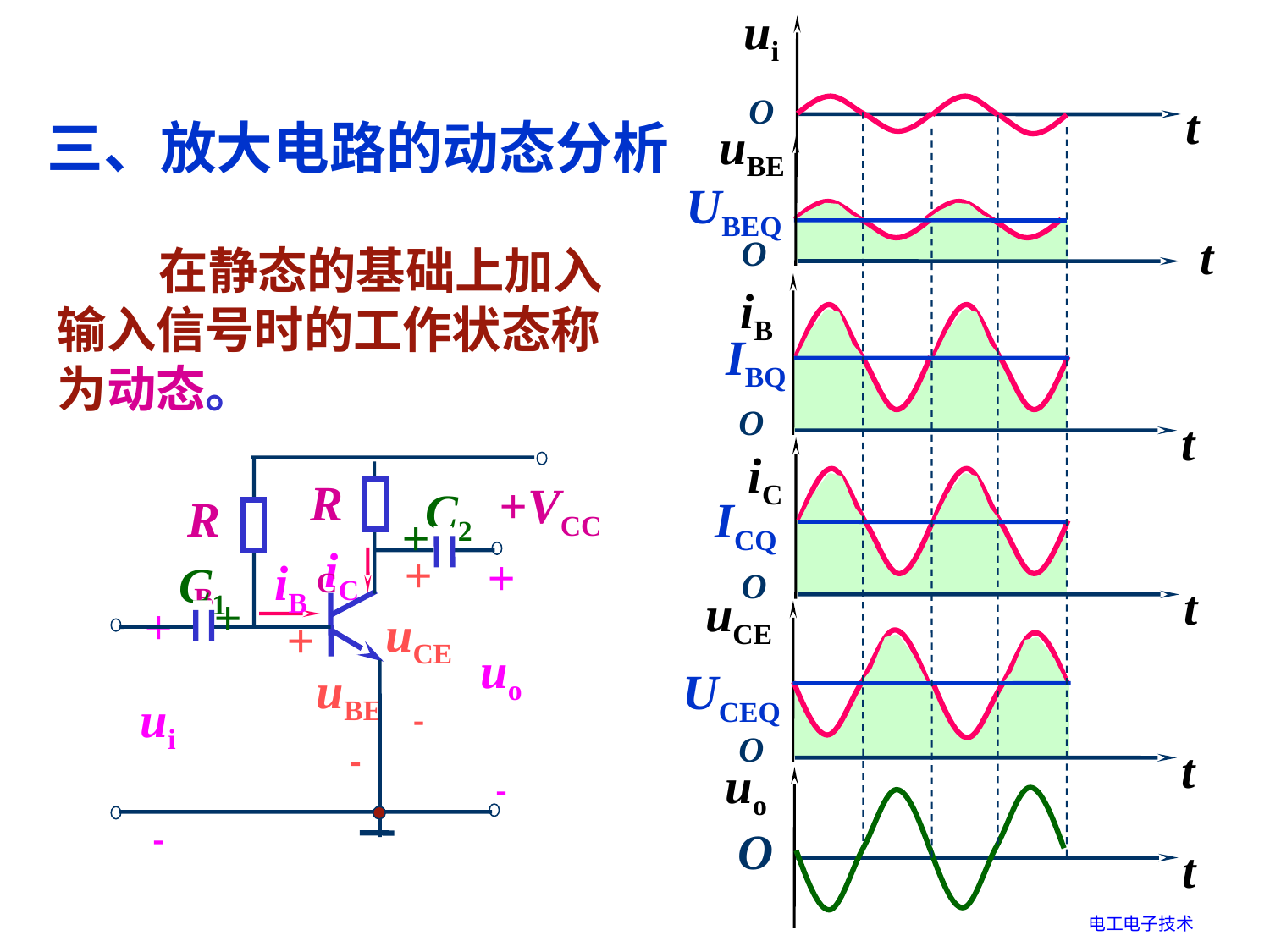

ui

O
t

三、放大电路的动态分析

 uBE

O

t
UBEQ

        在静态的基础上加入输入信号时的工作状态称为动态。

 iB
O
t

IBQ

 iC
O
t

RC
+VCC
C2
RB

+

iC

+
uo
−

iB

C1
+

+
uCE
−

+
ui
−

+
        uBE
          −

ICQ

uCE

O
t

UCEQ

uo

O
t

电工电子技术